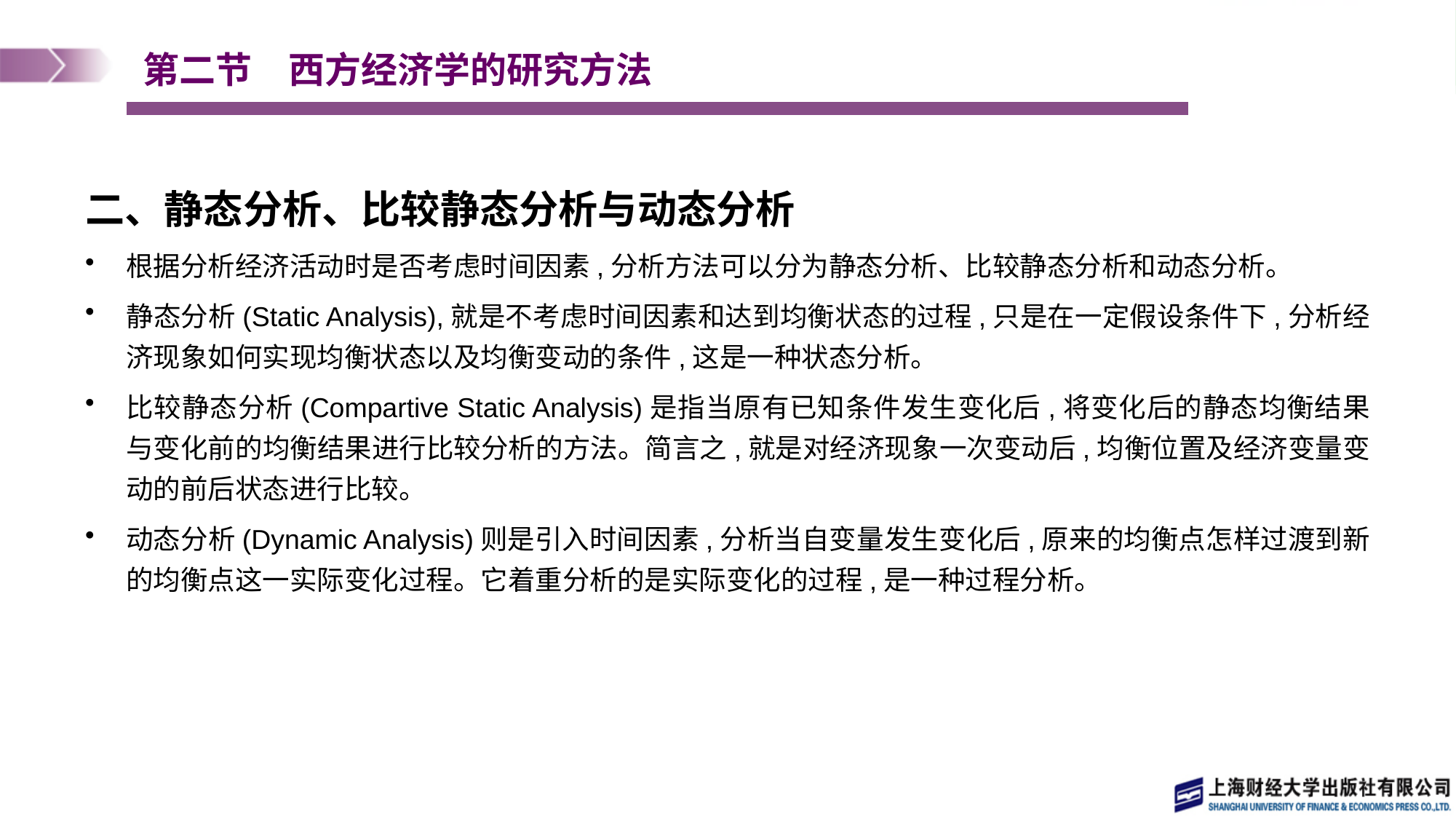

# 第二节　西方经济学的研究方法
二、静态分析、比较静态分析与动态分析
根据分析经济活动时是否考虑时间因素,分析方法可以分为静态分析、比较静态分析和动态分析。
静态分析(Static Analysis),就是不考虑时间因素和达到均衡状态的过程,只是在一定假设条件下,分析经济现象如何实现均衡状态以及均衡变动的条件,这是一种状态分析。
比较静态分析(Compartive Static Analysis)是指当原有已知条件发生变化后,将变化后的静态均衡结果与变化前的均衡结果进行比较分析的方法。简言之,就是对经济现象一次变动后,均衡位置及经济变量变动的前后状态进行比较。
动态分析(Dynamic Analysis)则是引入时间因素,分析当自变量发生变化后,原来的均衡点怎样过渡到新的均衡点这一实际变化过程。它着重分析的是实际变化的过程,是一种过程分析。